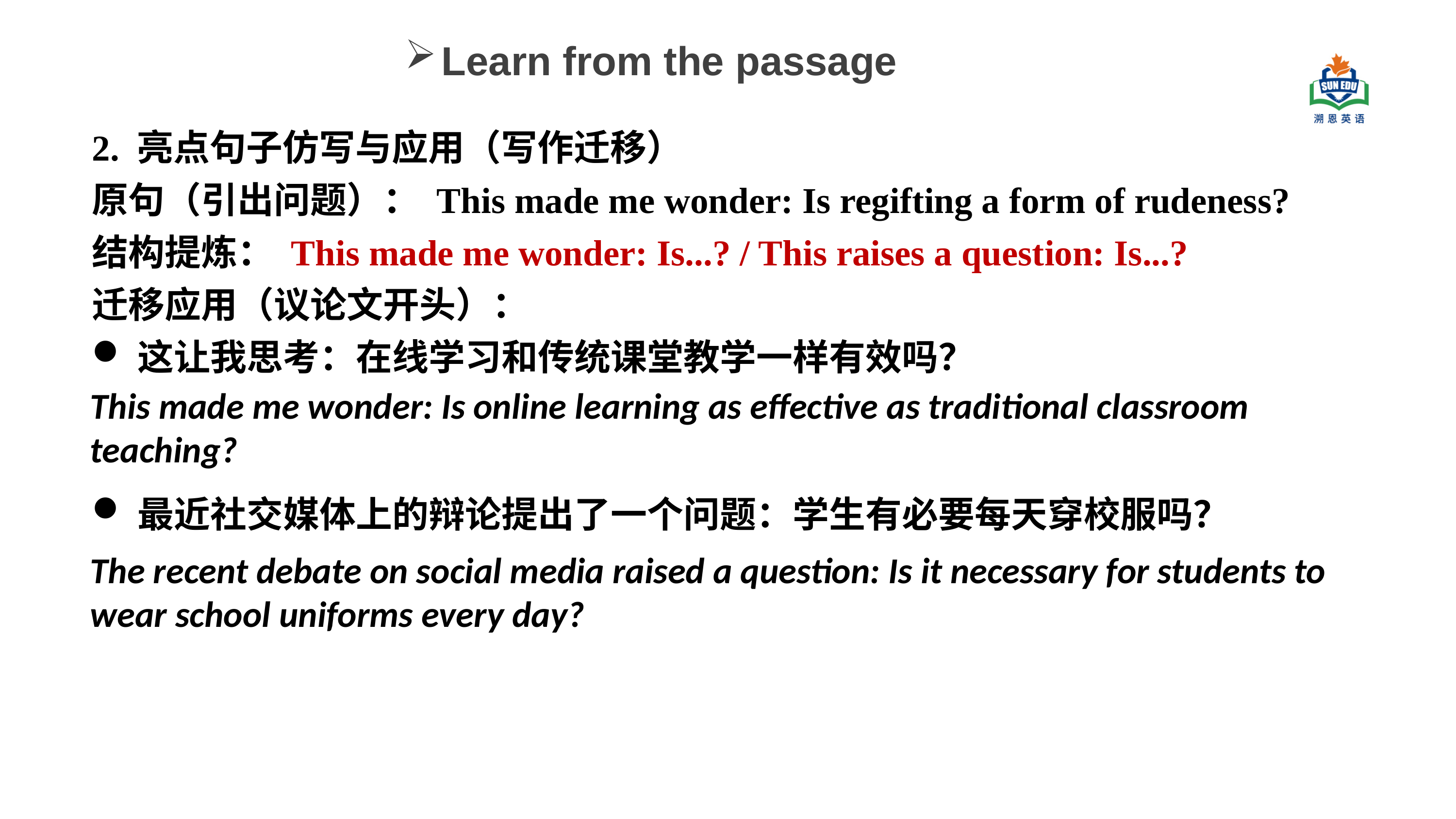

Learn from the passage
2. 亮点句子仿写与应用（写作迁移）
原句（引出问题）： This made me wonder: Is regifting a form of rudeness?
结构提炼： This made me wonder: Is...? / This raises a question: Is...?
迁移应用（议论文开头）：
这让我思考：在线学习和传统课堂教学一样有效吗？

最近社交媒体上的辩论提出了一个问题：学生有必要每天穿校服吗？

This made me wonder: Is online learning as effective as traditional classroom teaching?
The recent debate on social media raised a question: Is it necessary for students to wear school uniforms every day?